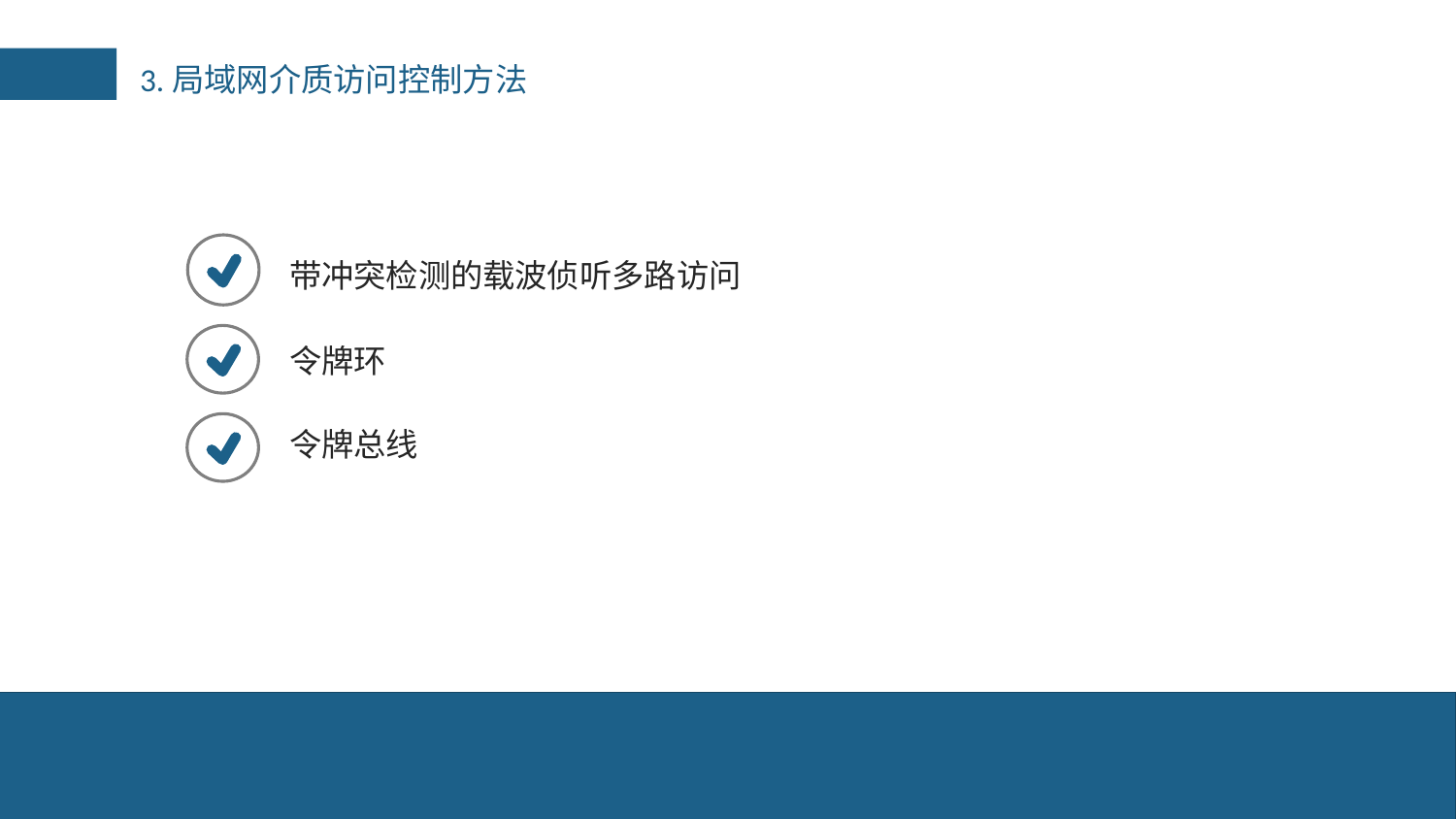

3.局域网介质访问控制方法

带冲突检测的载波侦听多路访问

令牌环
令牌总线